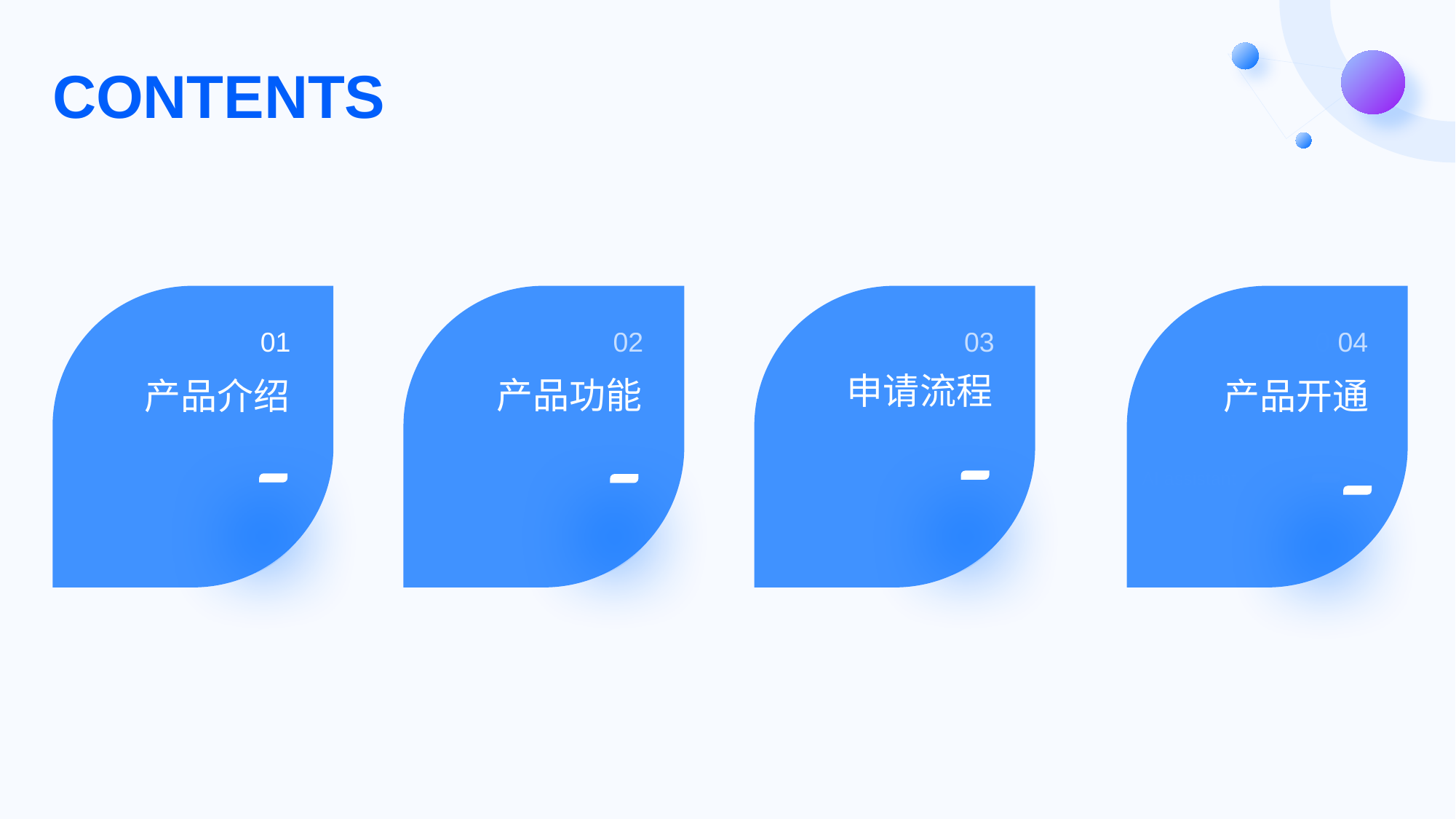

# CONTENTS

01
产品介绍

02
产品功能

03
申请流程

04

AI assistant

04
产品开通